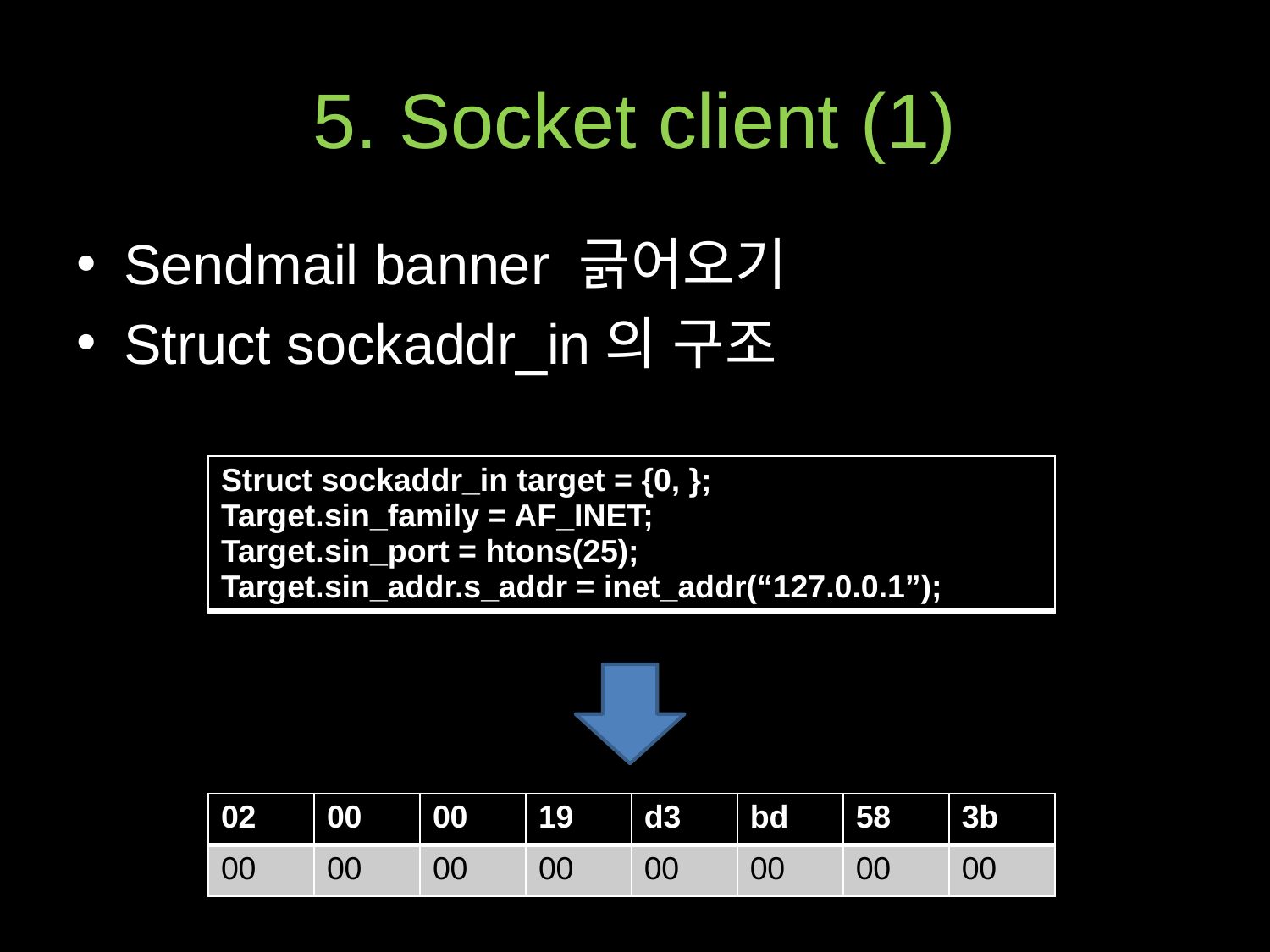

# 5. Socket client (1)
Sendmail banner 긁어오기
Struct sockaddr_in의 구조

| Struct sockaddr\_in target = {0, }; Target.sin\_family = AF\_INET; Target.sin\_port = htons(25); Target.sin\_addr.s\_addr = inet\_addr(“127.0.0.1”); |
| --- |

| 02 | 00 | 00 | 19 | d3 | bd | 58 | 3b |
| --- | --- | --- | --- | --- | --- | --- | --- |
| 00 | 00 | 00 | 00 | 00 | 00 | 00 | 00 |